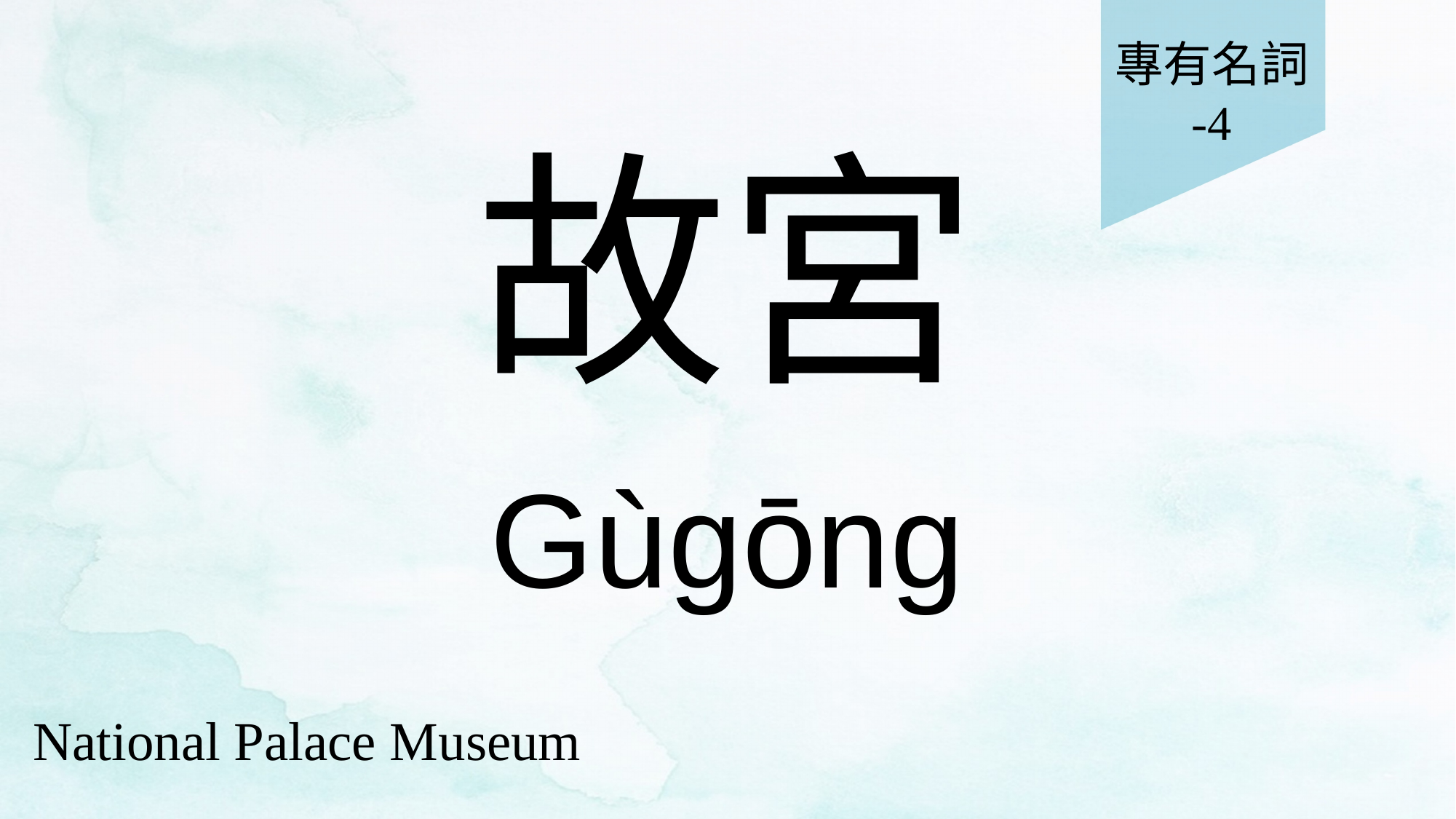

專有名詞
-4
# 故宮
Gùgōng
National Palace Museum